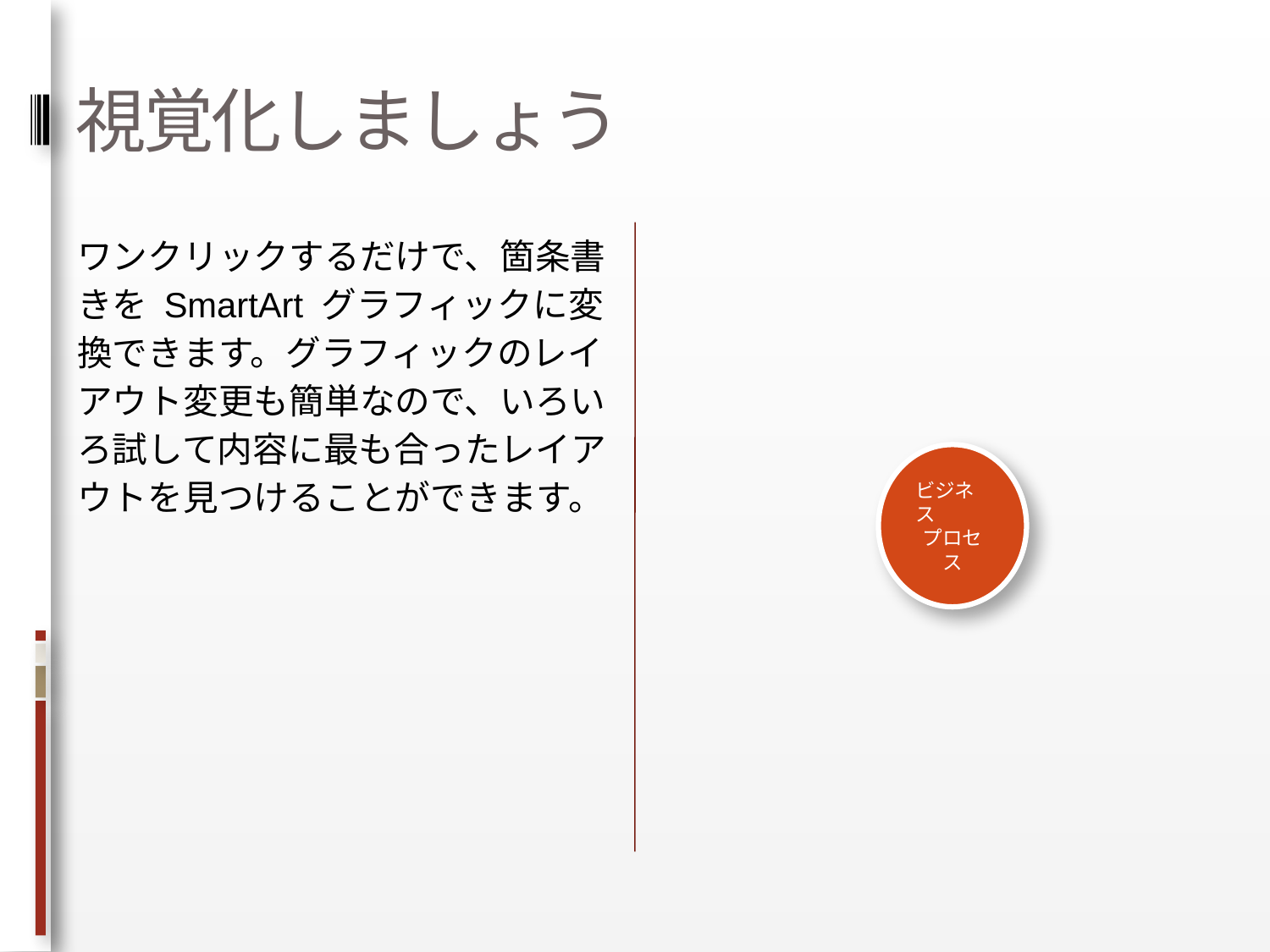

# 視覚化しましょう
ビジネス
プロセス
変更
ワンクリックするだけで、箇条書きを SmartArt グラフィックに変換できます。グラフィックのレイアウト変更も簡単なので、いろいろ試して内容に最も合ったレイアウトを見つけることができます。